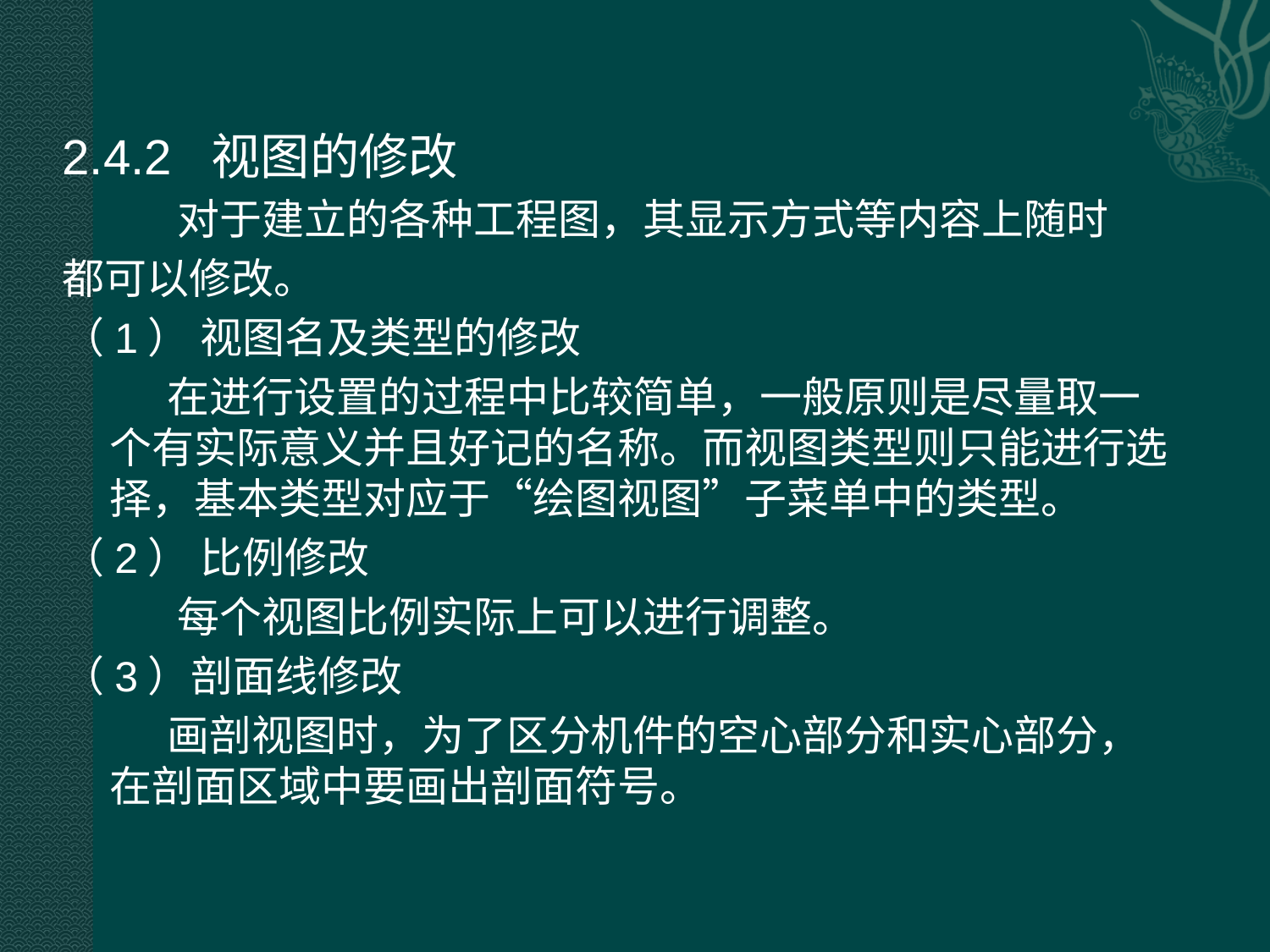

2.4.2  视图的修改
           对于建立的各种工程图，其显示方式等内容上随时
都可以修改。
（1） 视图名及类型的修改
          在进行设置的过程中比较简单，一般原则是尽量取一个有实际意义并且好记的名称。而视图类型则只能进行选择，基本类型对应于“绘图视图”子菜单中的类型。
（2） 比例修改
           每个视图比例实际上可以进行调整。
（3）剖面线修改
          画剖视图时，为了区分机件的空心部分和实心部分，在剖面区域中要画出剖面符号。